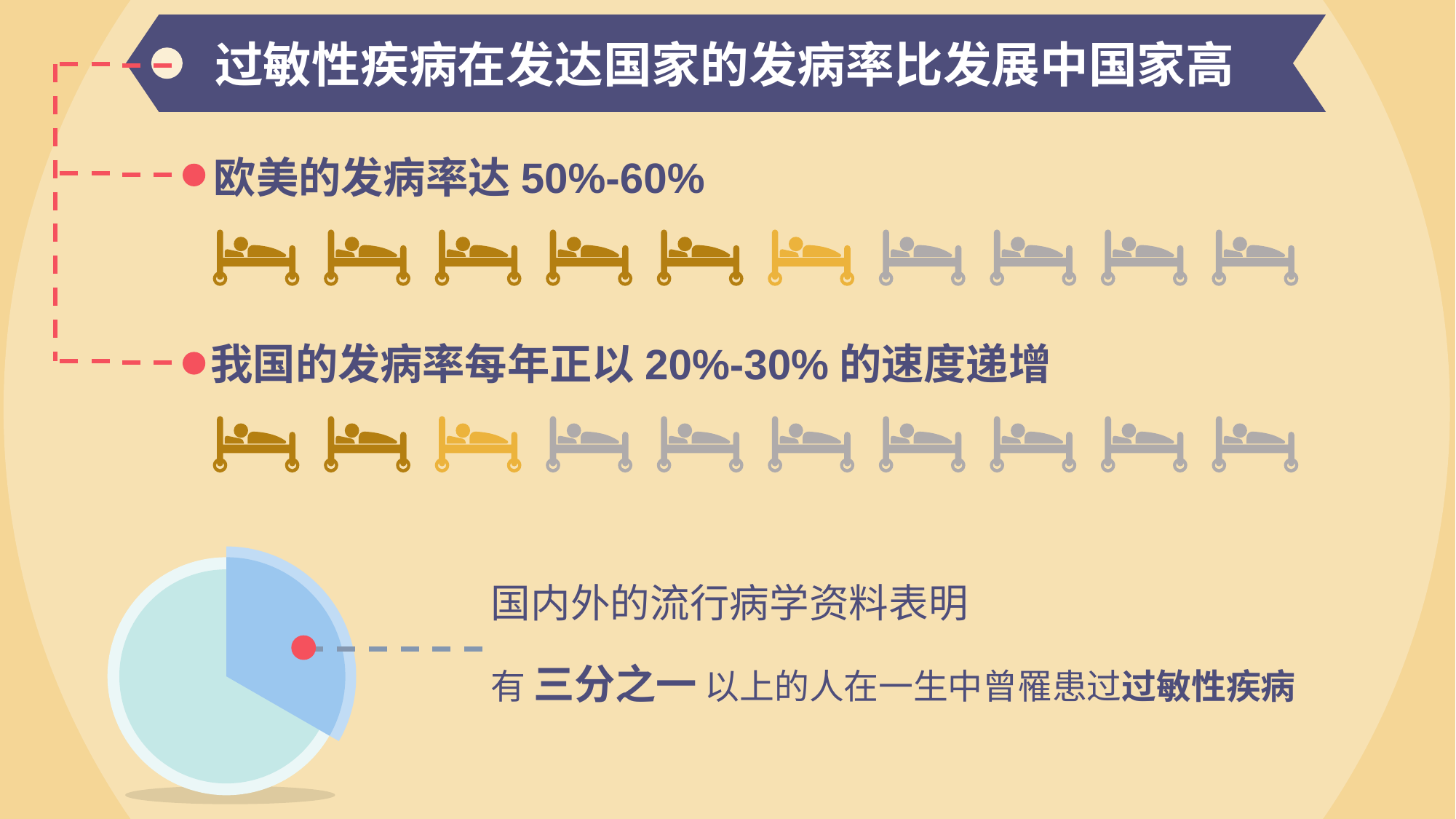

过敏性疾病在发达国家的发病率比发展中国家高

欧美的发病率达50%-60%

我国的发病率每年正以20%-30%的速度递增

国内外的流行病学资料表明
有 三分之一 以上的人在一生中曾罹患过过敏性疾病